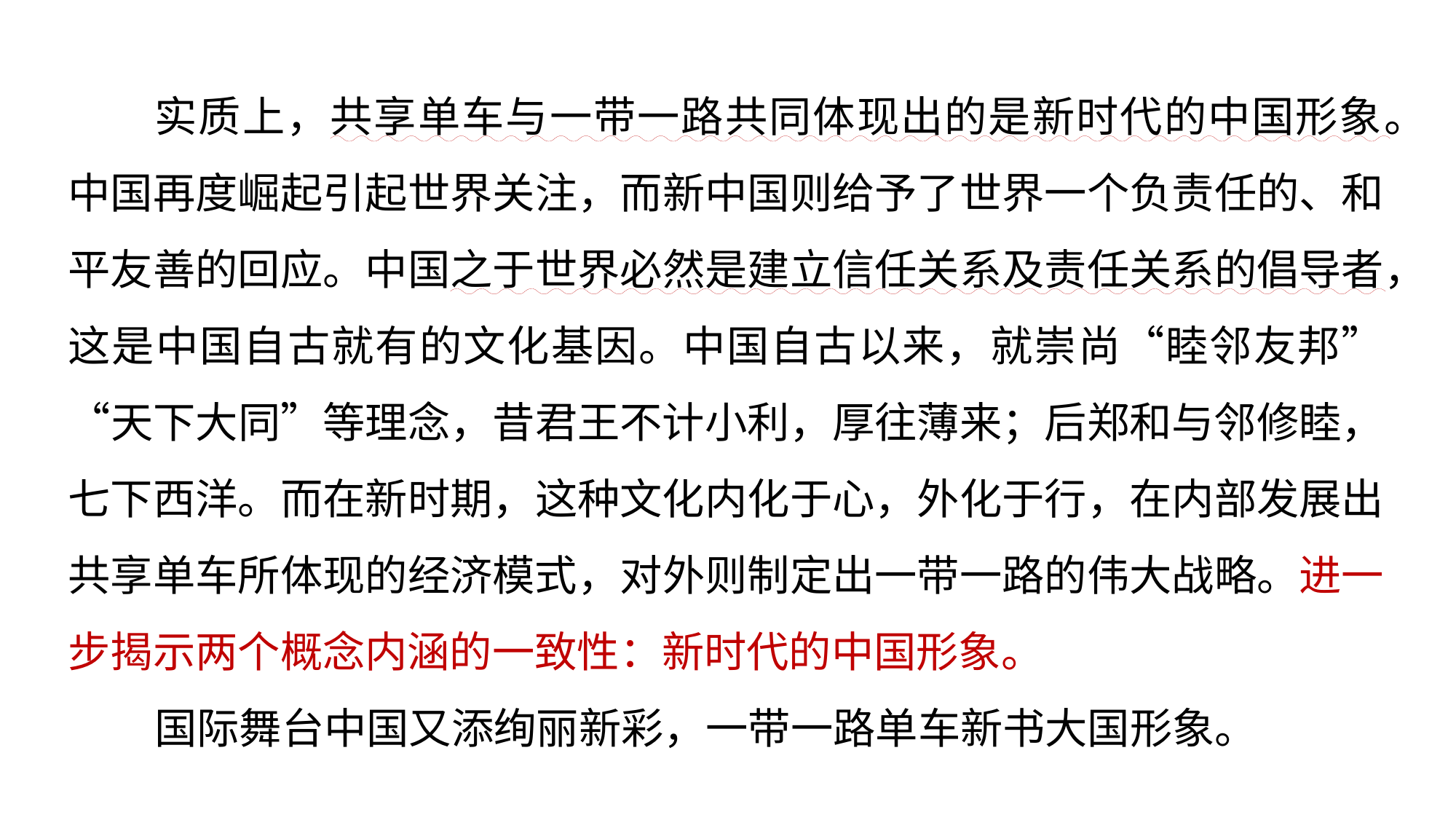

实质上，共享单车与一带一路共同体现出的是新时代的中国形象。中国再度崛起引起世界关注，而新中国则给予了世界一个负责任的、和平友善的回应。中国之于世界必然是建立信任关系及责任关系的倡导者，这是中国自古就有的文化基因。中国自古以来，就崇尚“睦邻友邦”“天下大同”等理念，昔君王不计小利，厚往薄来；后郑和与邻修睦，七下西洋。而在新时期，这种文化内化于心，外化于行，在内部发展出共享单车所体现的经济模式，对外则制定出一带一路的伟大战略。进一步揭示两个概念内涵的一致性：新时代的中国形象。
国际舞台中国又添绚丽新彩，一带一路单车新书大国形象。